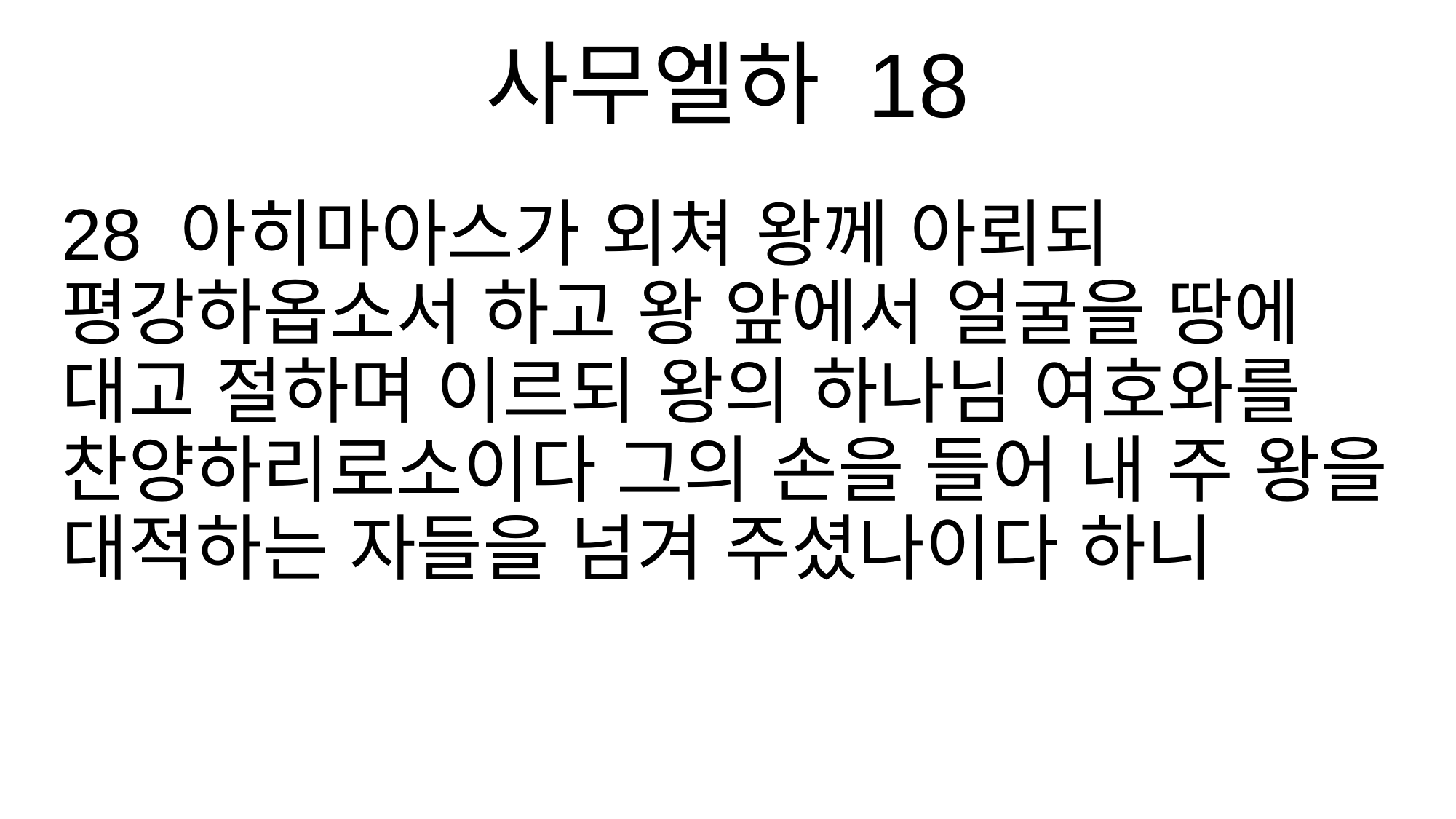

사무엘하 18
28 아히마아스가 외쳐 왕께 아뢰되 평강하옵소서 하고 왕 앞에서 얼굴을 땅에 대고 절하며 이르되 왕의 하나님 여호와를 찬양하리로소이다 그의 손을 들어 내 주 왕을 대적하는 자들을 넘겨 주셨나이다 하니